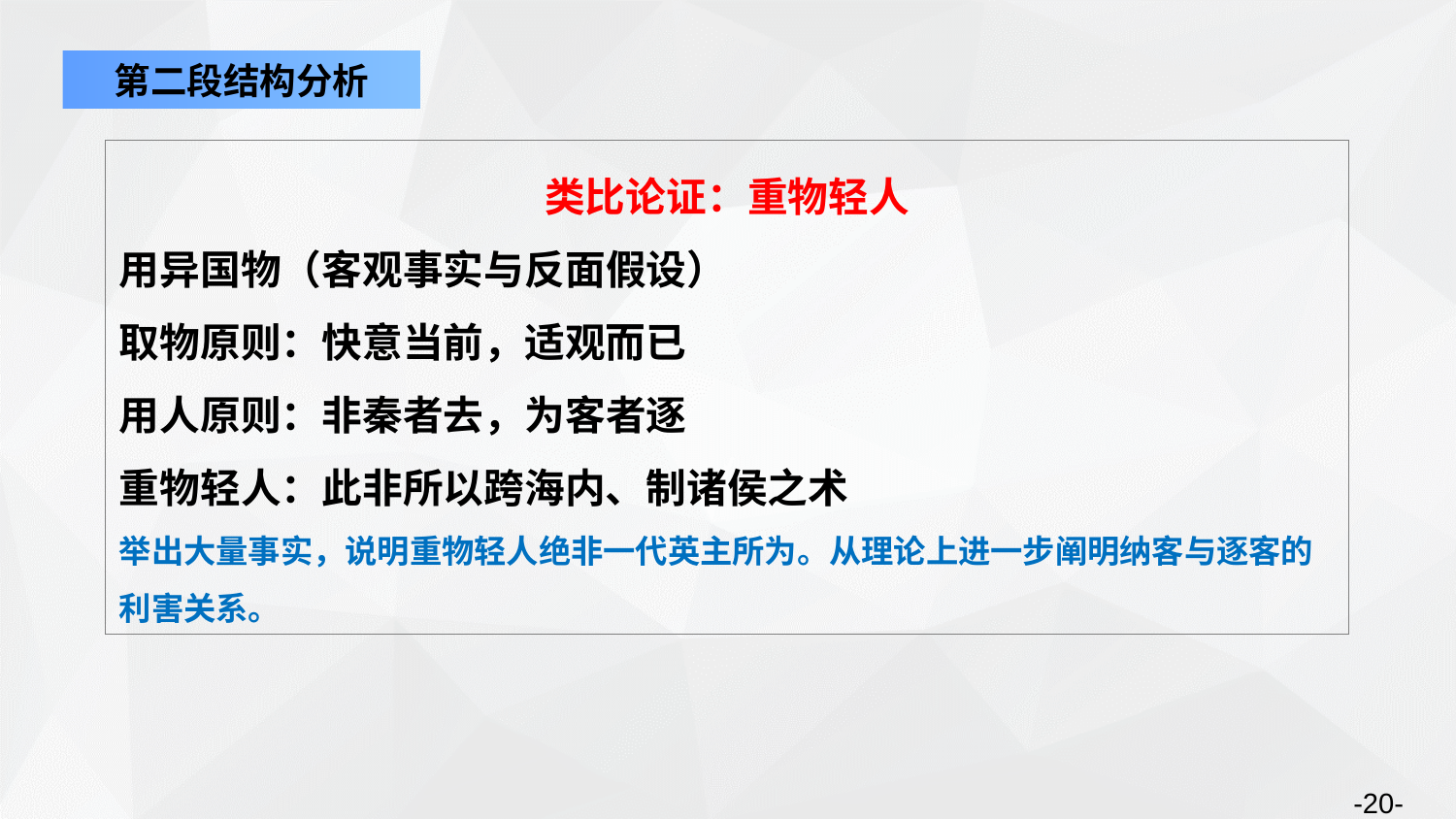

第二段结构分析
类比论证：重物轻人
用异国物（客观事实与反面假设）
取物原则：快意当前，适观而已
用人原则：非秦者去，为客者逐
重物轻人：此非所以跨海内、制诸侯之术
举出大量事实，说明重物轻人绝非一代英主所为。从理论上进一步阐明纳客与逐客的利害关系。
-20-